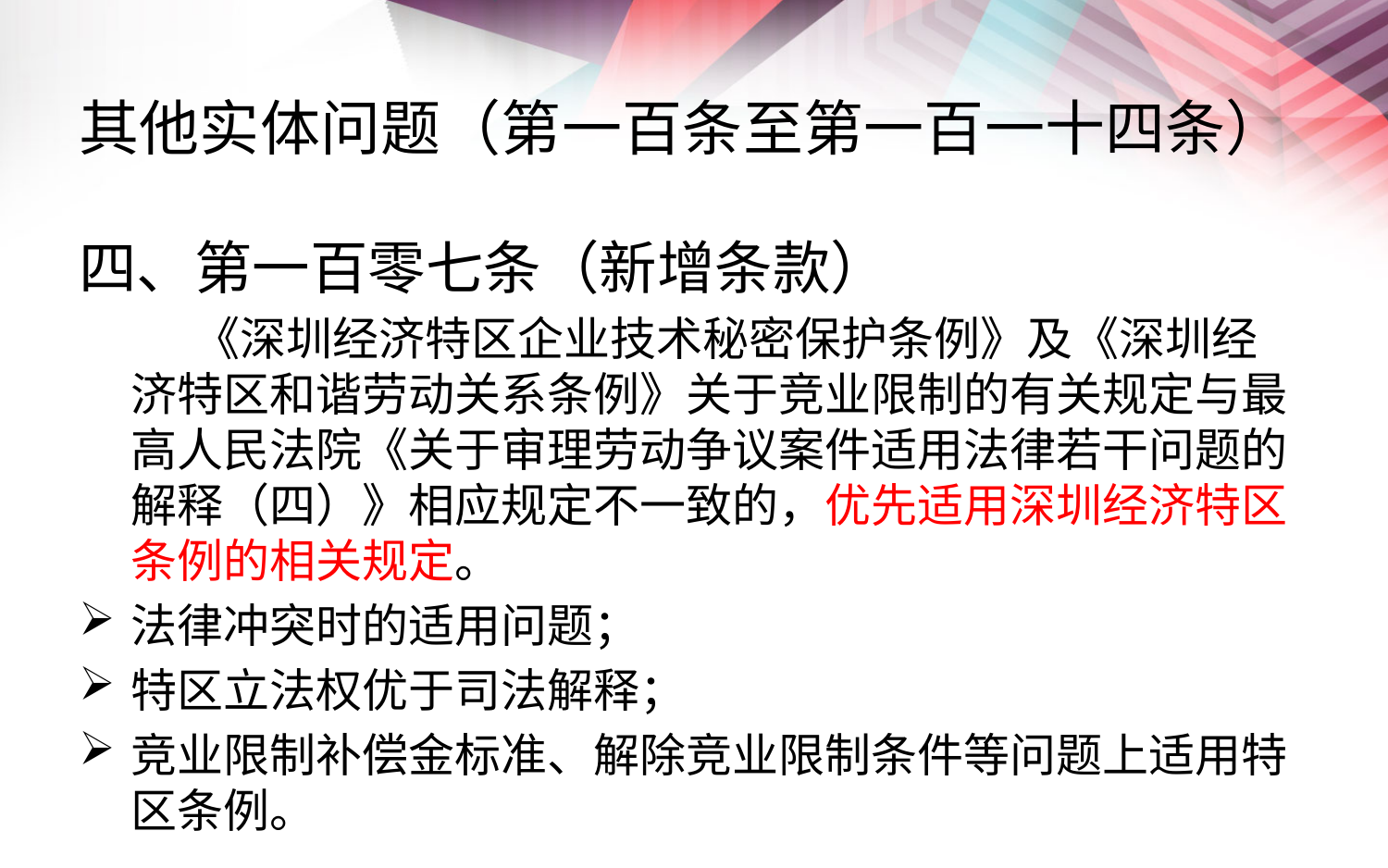

# 其他实体问题（第一百条至第一百一十四条）
四、第一百零七条（新增条款）
          《深圳经济特区企业技术秘密保护条例》及《深圳经济特区和谐劳动关系条例》关于竞业限制的有关规定与最高人民法院《关于审理劳动争议案件适用法律若干问题的解释（四）》相应规定不一致的，优先适用深圳经济特区条例的相关规定。
法律冲突时的适用问题；
特区立法权优于司法解释；
竞业限制补偿金标准、解除竞业限制条件等问题上适用特区条例。